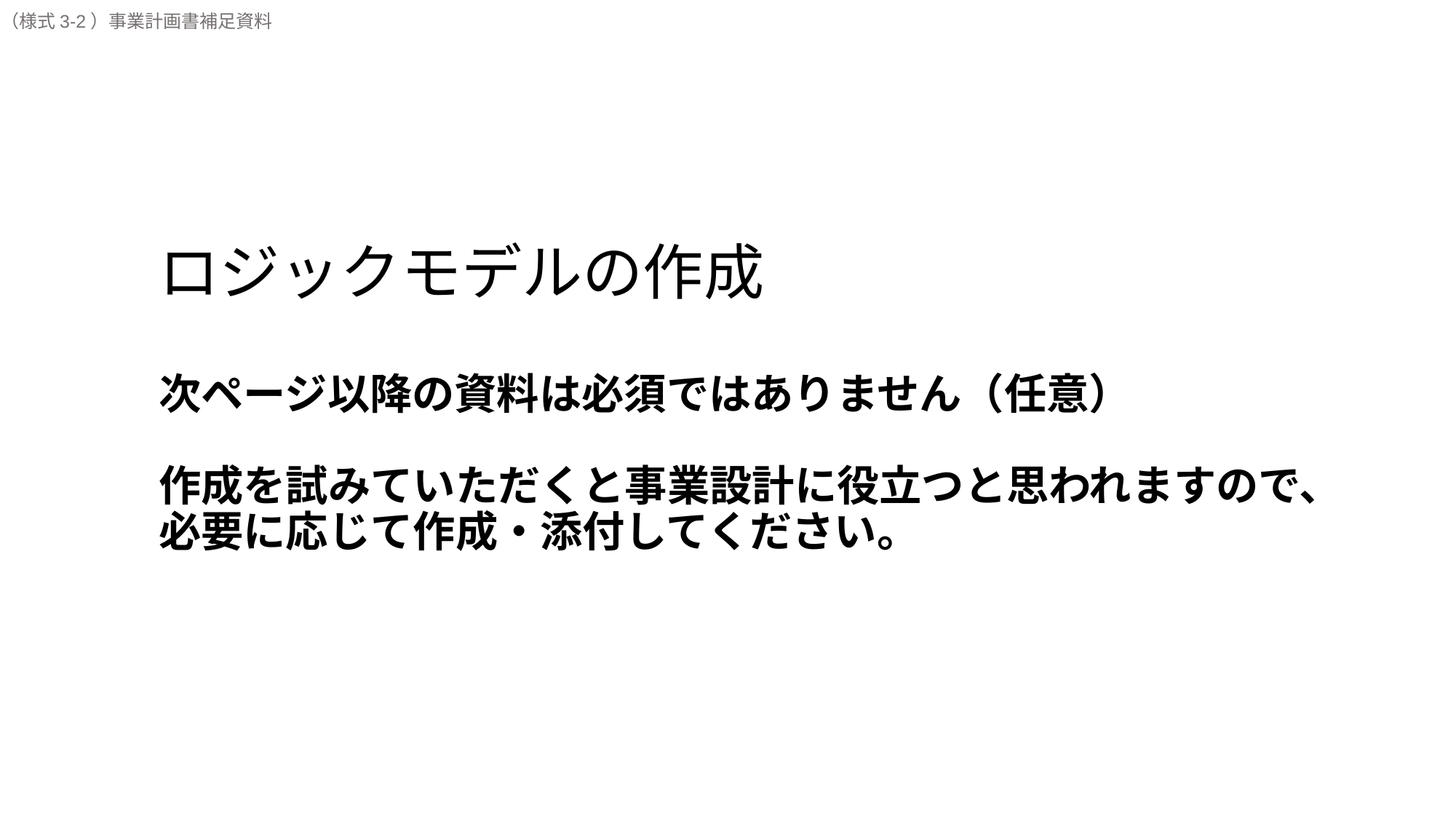

（様式3-2）事業計画書補足資料
# ロジックモデルの作成 次ページ以降の資料は必須ではありません（任意） 作成を試みていただくと事業設計に役立つと思われますので、 必要に応じて作成・添付してください。